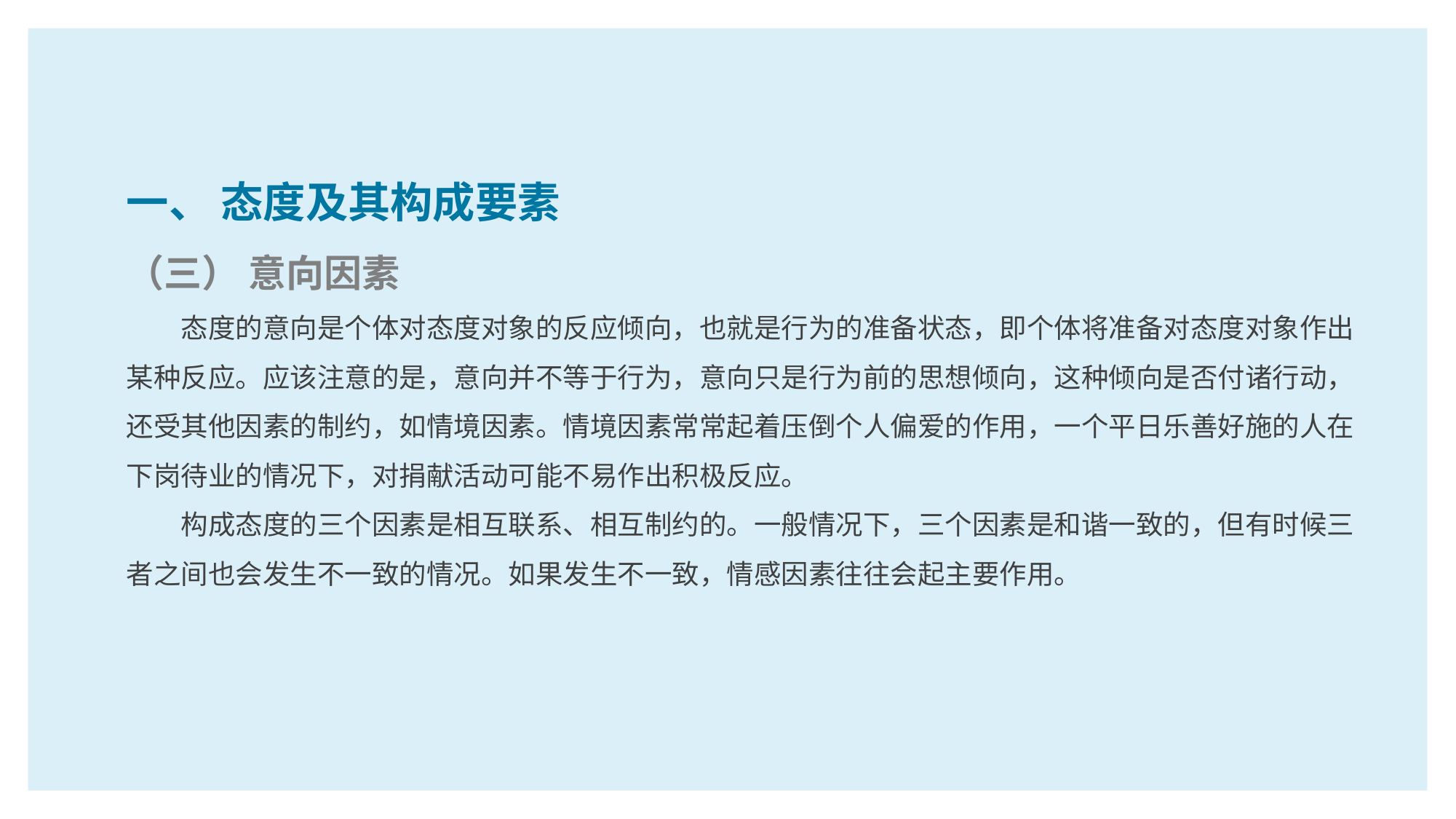

一、 态度及其构成要素
（三） 意向因素
态度的意向是个体对态度对象的反应倾向，也就是行为的准备状态，即个体将准备对态度对象作出某种反应。应该注意的是，意向并不等于行为，意向只是行为前的思想倾向，这种倾向是否付诸行动，还受其他因素的制约，如情境因素。情境因素常常起着压倒个人偏爱的作用，一个平日乐善好施的人在下岗待业的情况下，对捐献活动可能不易作出积极反应。
构成态度的三个因素是相互联系、相互制约的。一般情况下，三个因素是和谐一致的，但有时候三者之间也会发生不一致的情况。如果发生不一致，情感因素往往会起主要作用。